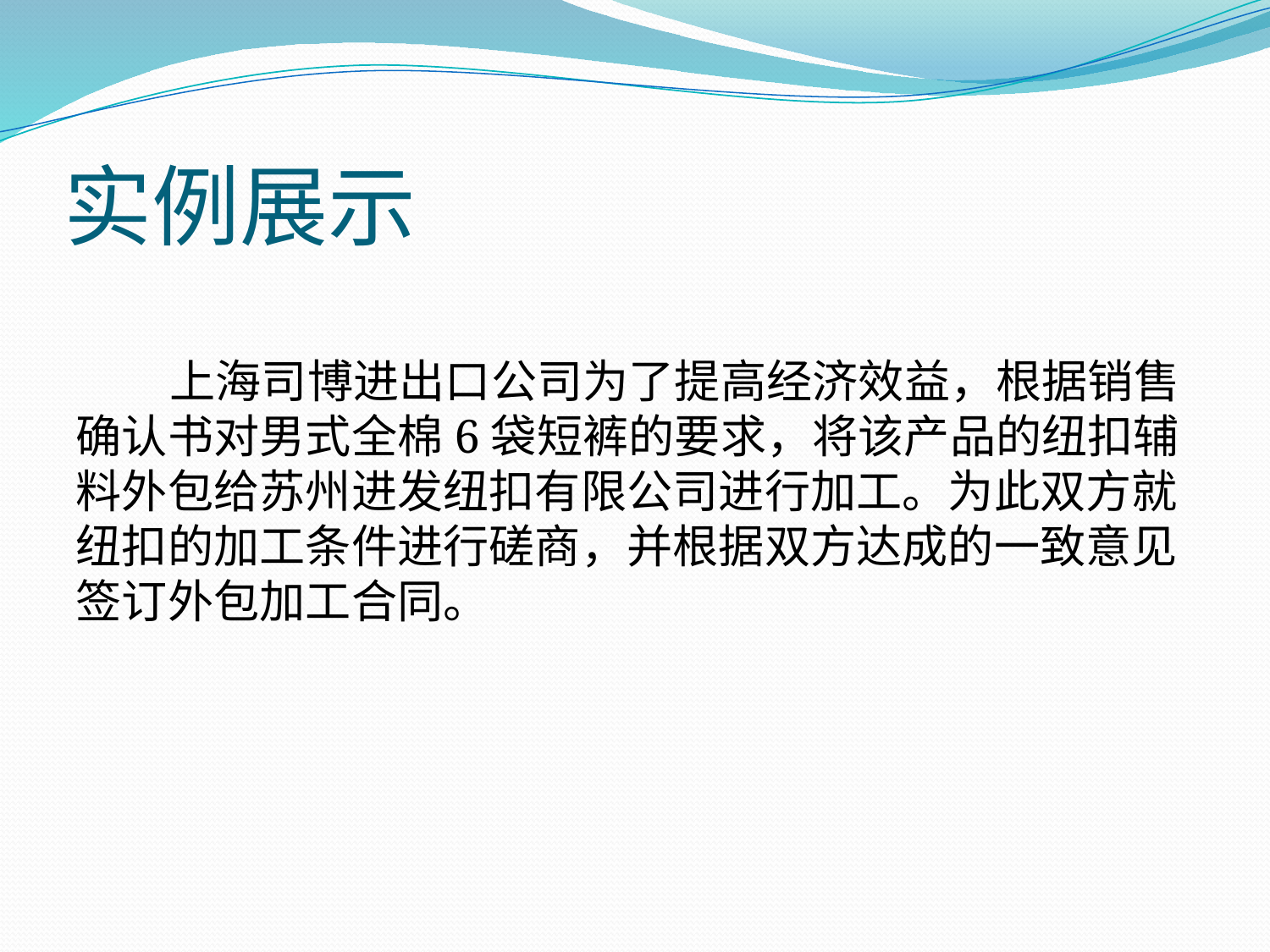

# 实例展示
        上海司博进出口公司为了提高经济效益，根据销售确认书对男式全棉6袋短裤的要求，将该产品的纽扣辅料外包给苏州进发纽扣有限公司进行加工。为此双方就纽扣的加工条件进行磋商，并根据双方达成的一致意见签订外包加工合同。